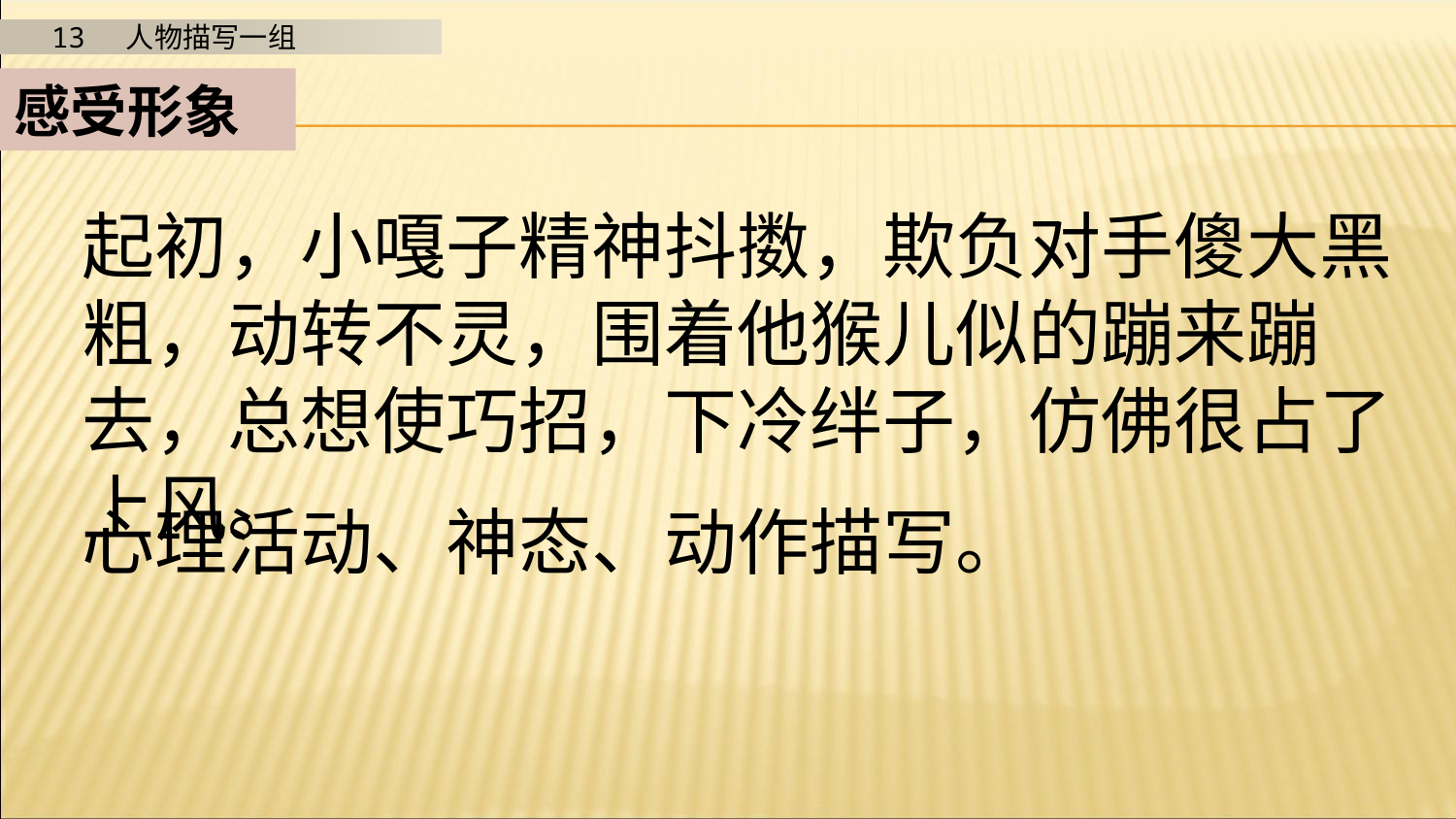

感受形象
起初，小嘎子精神抖擞，欺负对手傻大黑粗，动转不灵，围着他猴儿似的蹦来蹦去，总想使巧招，下冷绊子，仿佛很占了上风。
心理活动、神态、动作描写。